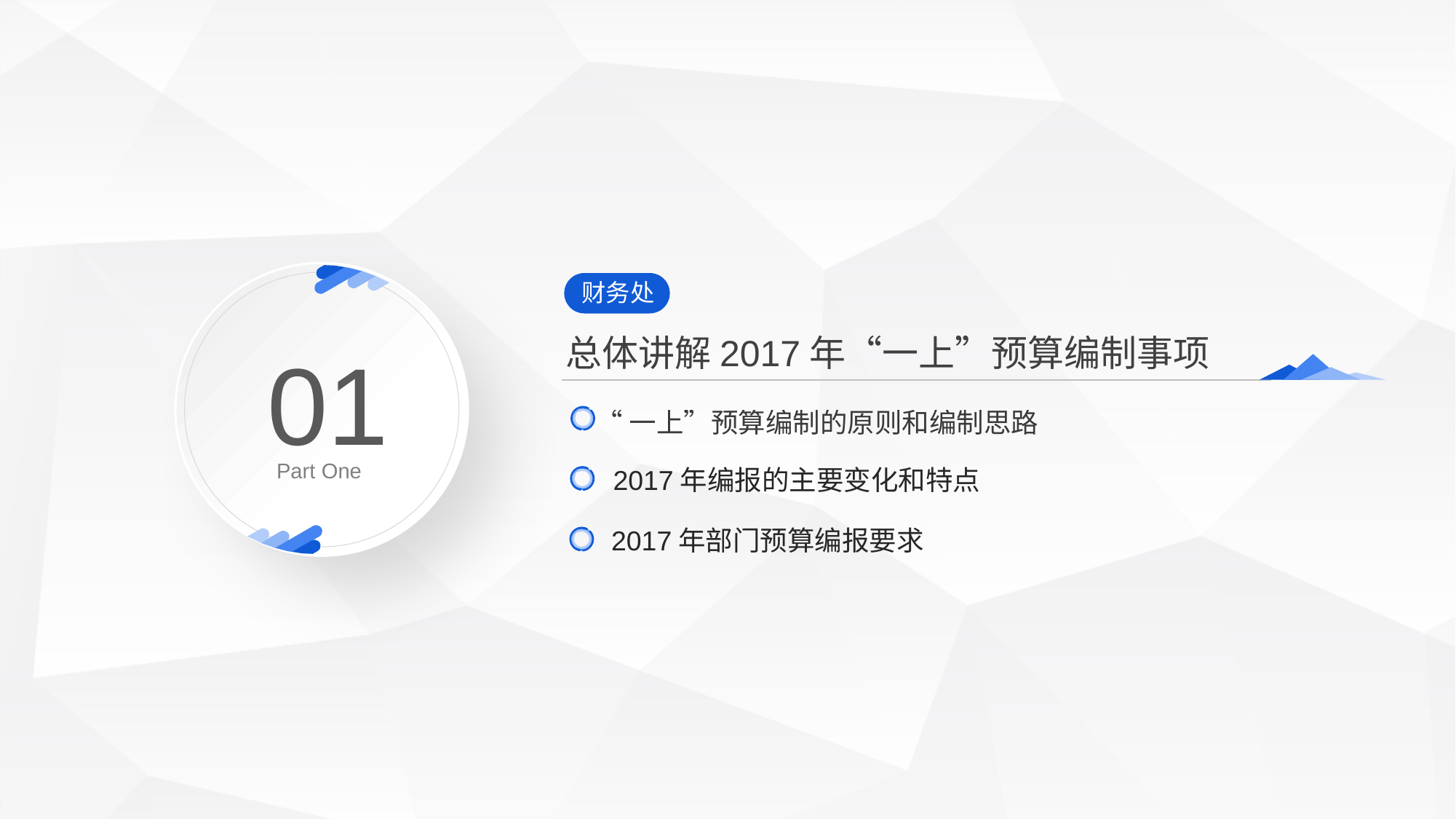

财务处

总体讲解2017年“一上”预算编制事项
01

“一上”预算编制的原则和编制思路

Part One
2017年编报的主要变化和特点

2017年部门预算编报要求